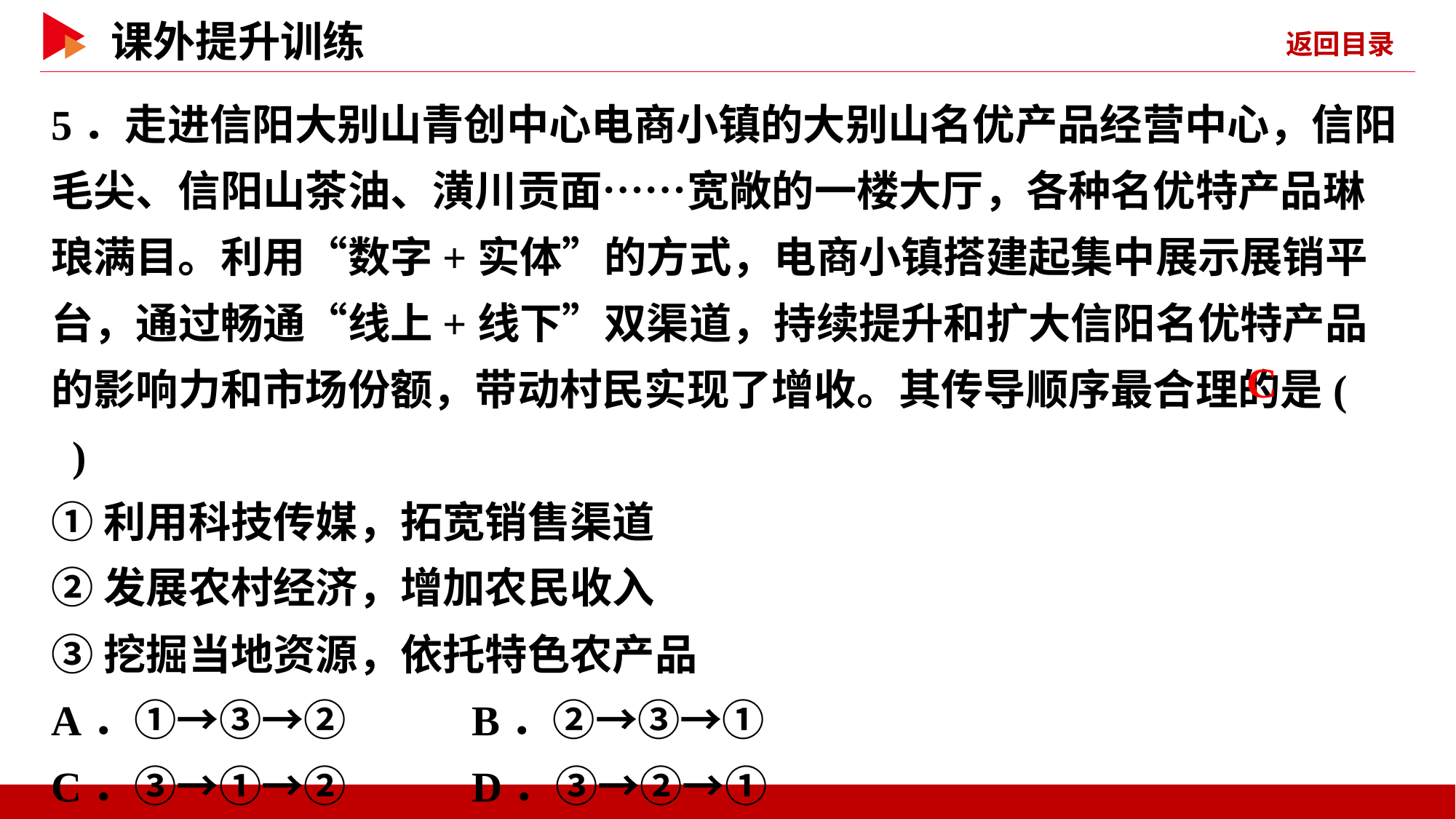

5．走进信阳大别山青创中心电商小镇的大别山名优产品经营中心，信阳毛尖、信阳山茶油、潢川贡面……宽敞的一楼大厅，各种名优特产品琳琅满目。利用“数字+实体”的方式，电商小镇搭建起集中展示展销平台，通过畅通“线上+线下”双渠道，持续提升和扩大信阳名优特产品的影响力和市场份额，带动村民实现了增收。其传导顺序最合理的是(        )
①利用科技传媒，拓宽销售渠道
②发展农村经济，增加农民收入
③挖掘当地资源，依托特色农产品
A．①→③→②            B．②→③→①
C．③→①→②            D．③→②→①
   C